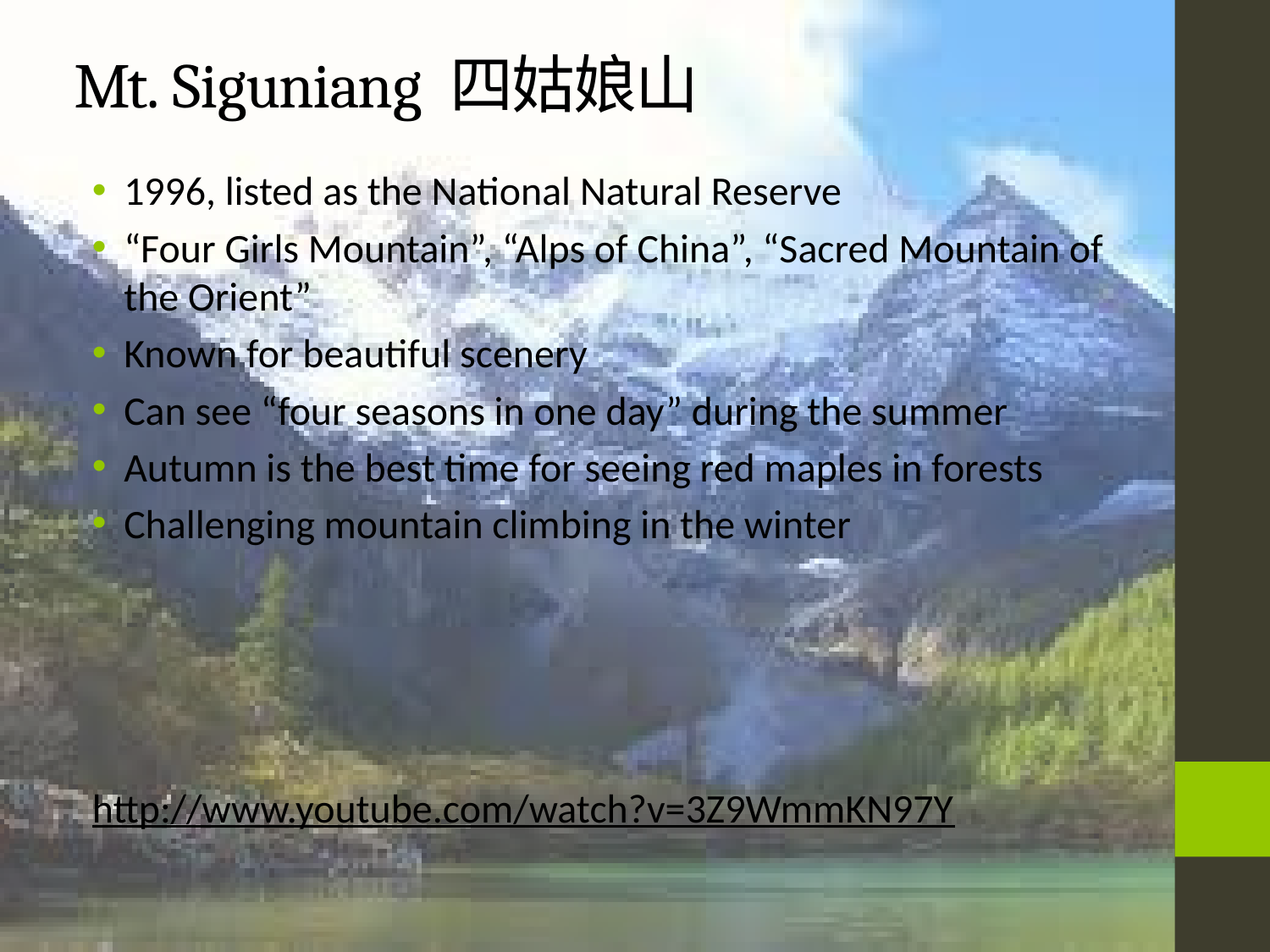

# Mt. Siguniang 四姑娘山
1996, listed as the National Natural Reserve
“Four Girls Mountain”, “Alps of China”, “Sacred Mountain of the Orient”
Known for beautiful scenery
Can see “four seasons in one day” during the summer
Autumn is the best time for seeing red maples in forests
Challenging mountain climbing in the winter

http://www.youtube.com/watch?v=3Z9WmmKN97Y